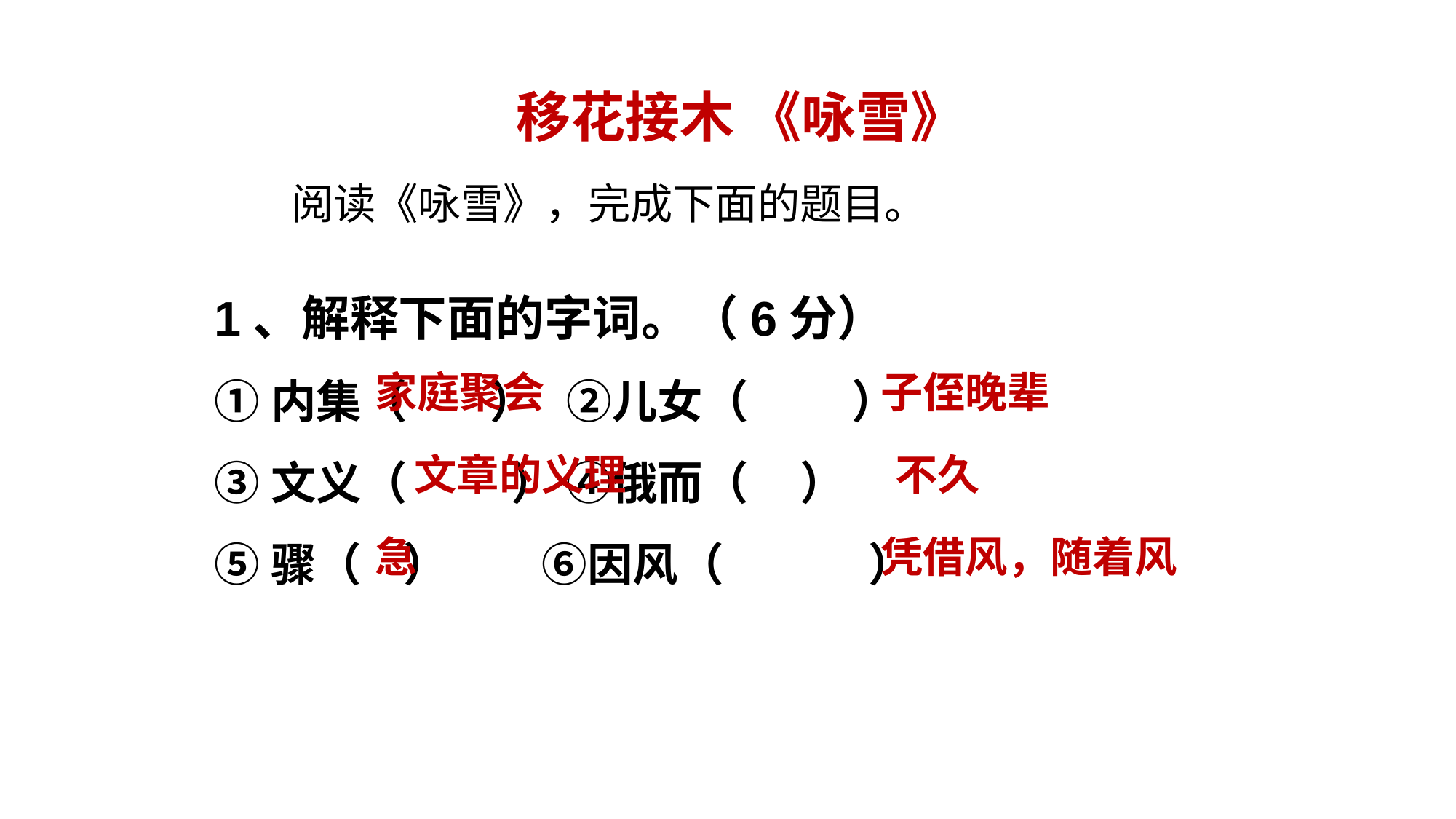

移花接木 《咏雪》
阅读《咏雪》，完成下面的题目。
1、解释下面的字词。（6分）
①内集（        ）   ②儿女（          ）
③文义（          ） ④俄而（     ）
⑤骤（    ）         ⑥因风（              ）
家庭聚会
子侄晚辈
文章的义理
不久
急
凭借风，随着风